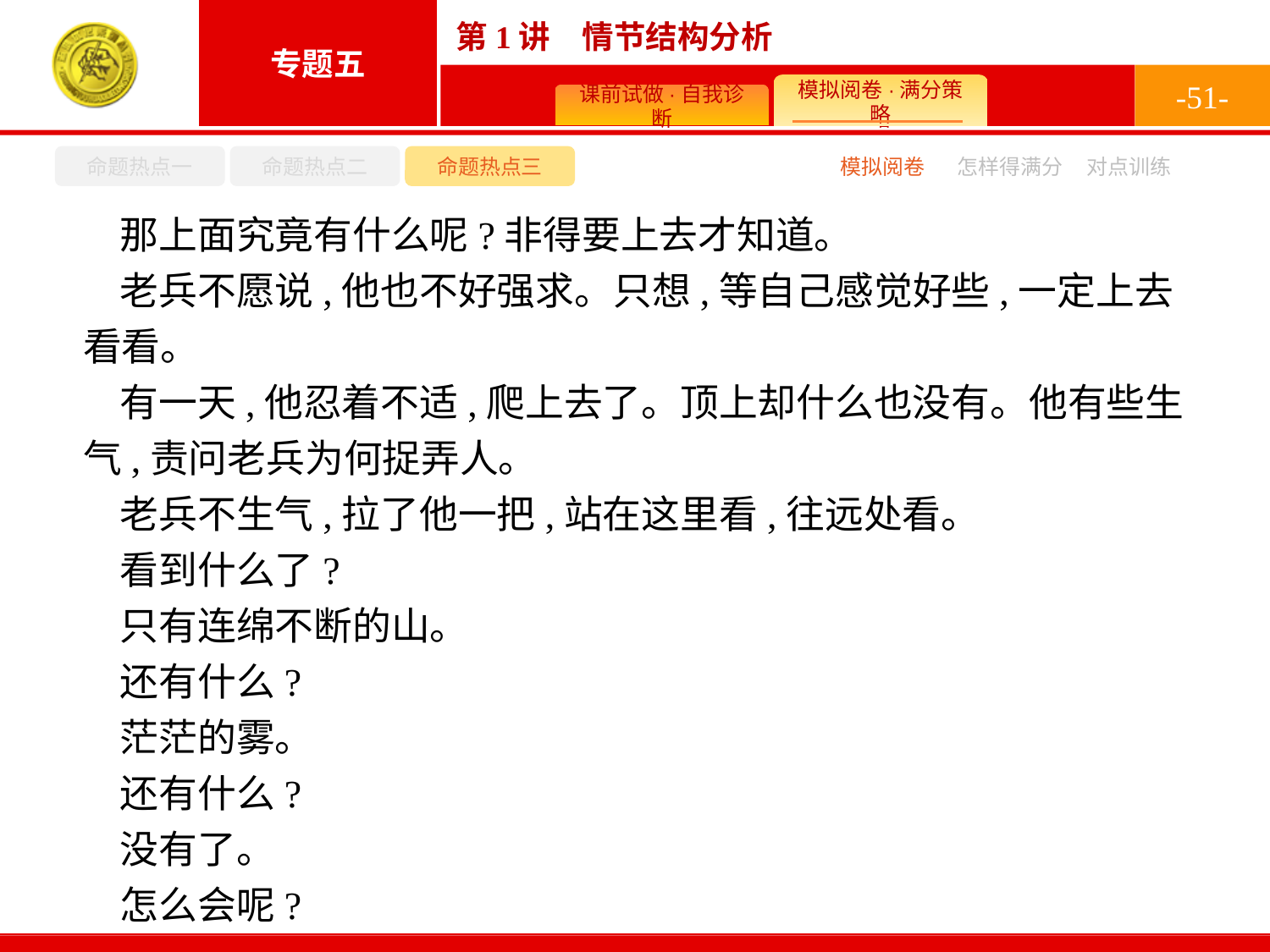

-51-
命题热点一
命题热点二
命题热点三
模拟阅卷
怎样得满分
对点训练
那上面究竟有什么呢?非得要上去才知道。
老兵不愿说,他也不好强求。只想,等自己感觉好些,一定上去看看。
有一天,他忍着不适,爬上去了。顶上却什么也没有。他有些生气,责问老兵为何捉弄人。
老兵不生气,拉了他一把,站在这里看,往远处看。
看到什么了?
只有连绵不断的山。
还有什么?
茫茫的雾。
还有什么?
没有了。
怎么会呢?